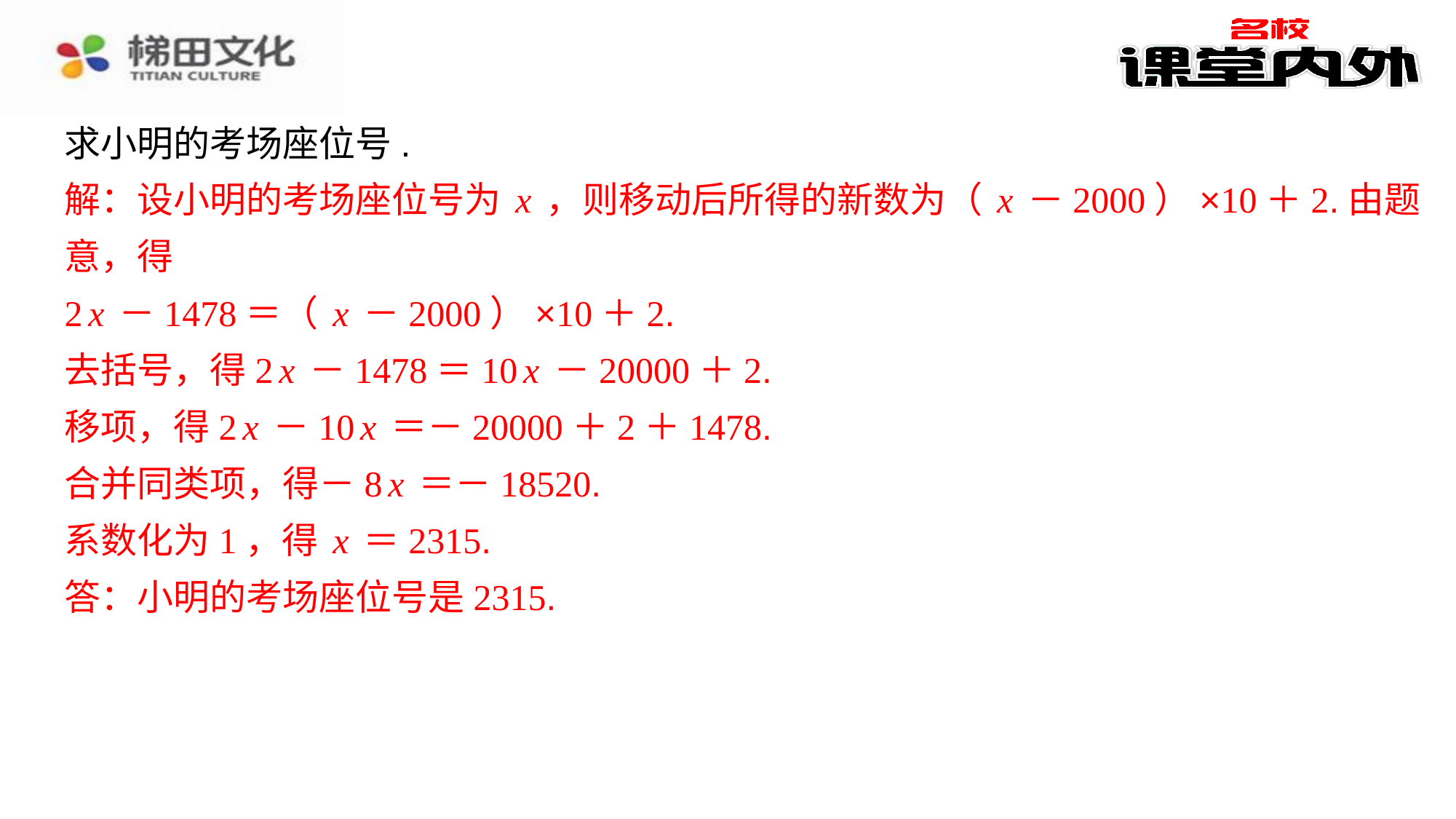

求小明的考场座位号.
解：设小明的考场座位号为x，则移动后所得的新数为（x－2000）×10＋2.由题
意，得
2x－1478＝（x－2000）×10＋2.
去括号，得2x－1478＝10x－20000＋2.
移项，得2x－10x＝－20000＋2＋1478.
合并同类项，得－8x＝－18520.
系数化为1，得x＝2315.
答：小明的考场座位号是2315.
解：设小明的考场座位号为x，则移动后所得的新数为（x－2000）×10＋2.由题
意，得
2x－1478＝（x－2000）×10＋2.
去括号，得2x－1478＝10x－20000＋2.
移项，得2x－10x＝－20000＋2＋1478.
合并同类项，得－8x＝－18520.
系数化为1，得x＝2315.
答：小明的考场座位号是2315.